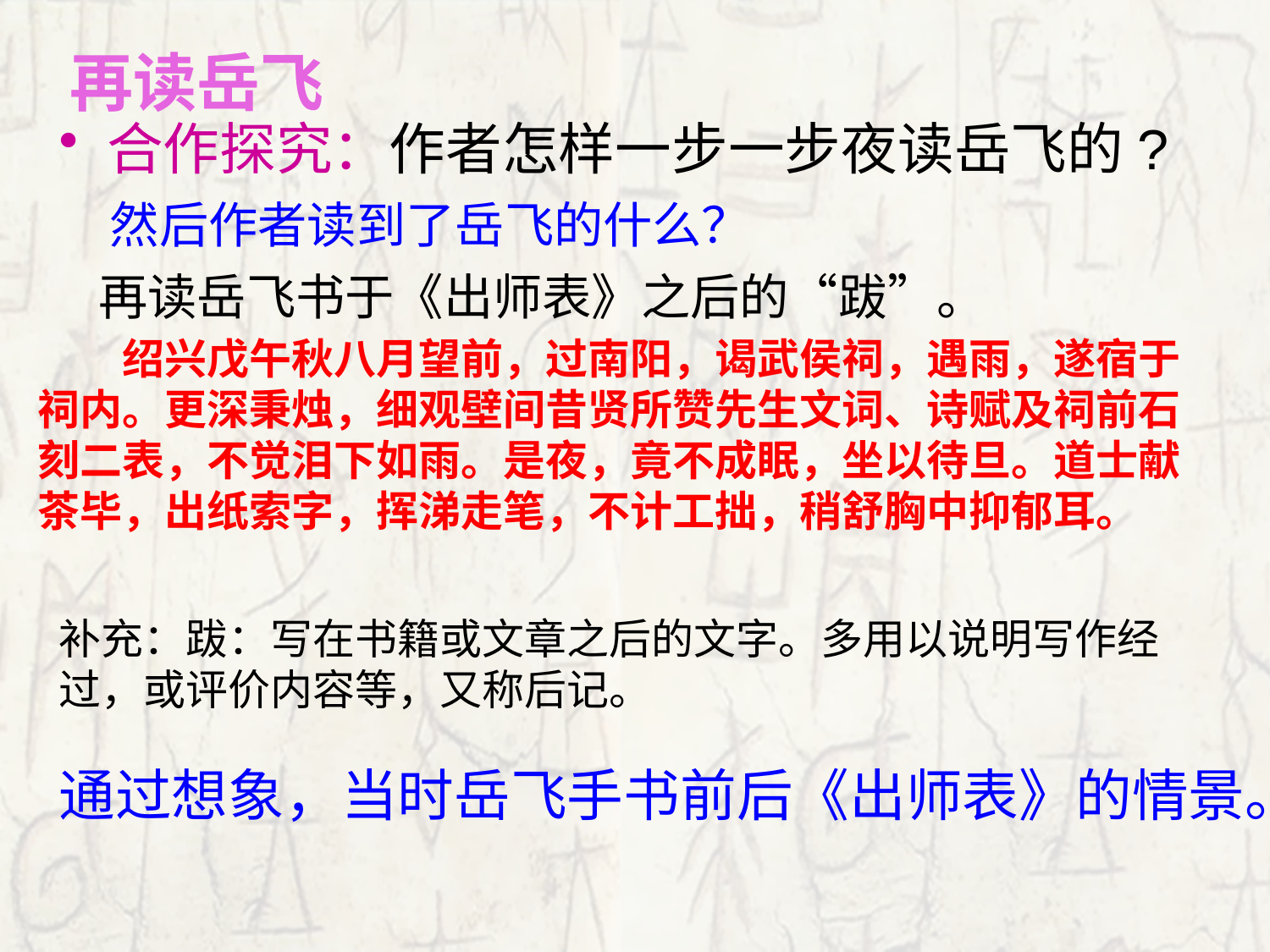

再读岳飞
合作探究：作者怎样一步一步夜读岳飞的?
然后作者读到了岳飞的什么？
再读岳飞书于《出师表》之后的“跋”。
　　绍兴戊午秋八月望前，过南阳，谒武侯祠，遇雨，遂宿于
祠内。更深秉烛，细观壁间昔贤所赞先生文词、诗赋及祠前石
刻二表，不觉泪下如雨。是夜，竟不成眠，坐以待旦。道士献
茶毕，出纸索字，挥涕走笔，不计工拙，稍舒胸中抑郁耳。
补充：跋：写在书籍或文章之后的文字。多用以说明写作经过，或评价内容等，又称后记。
通过想象，当时岳飞手书前后《出师表》的情景。